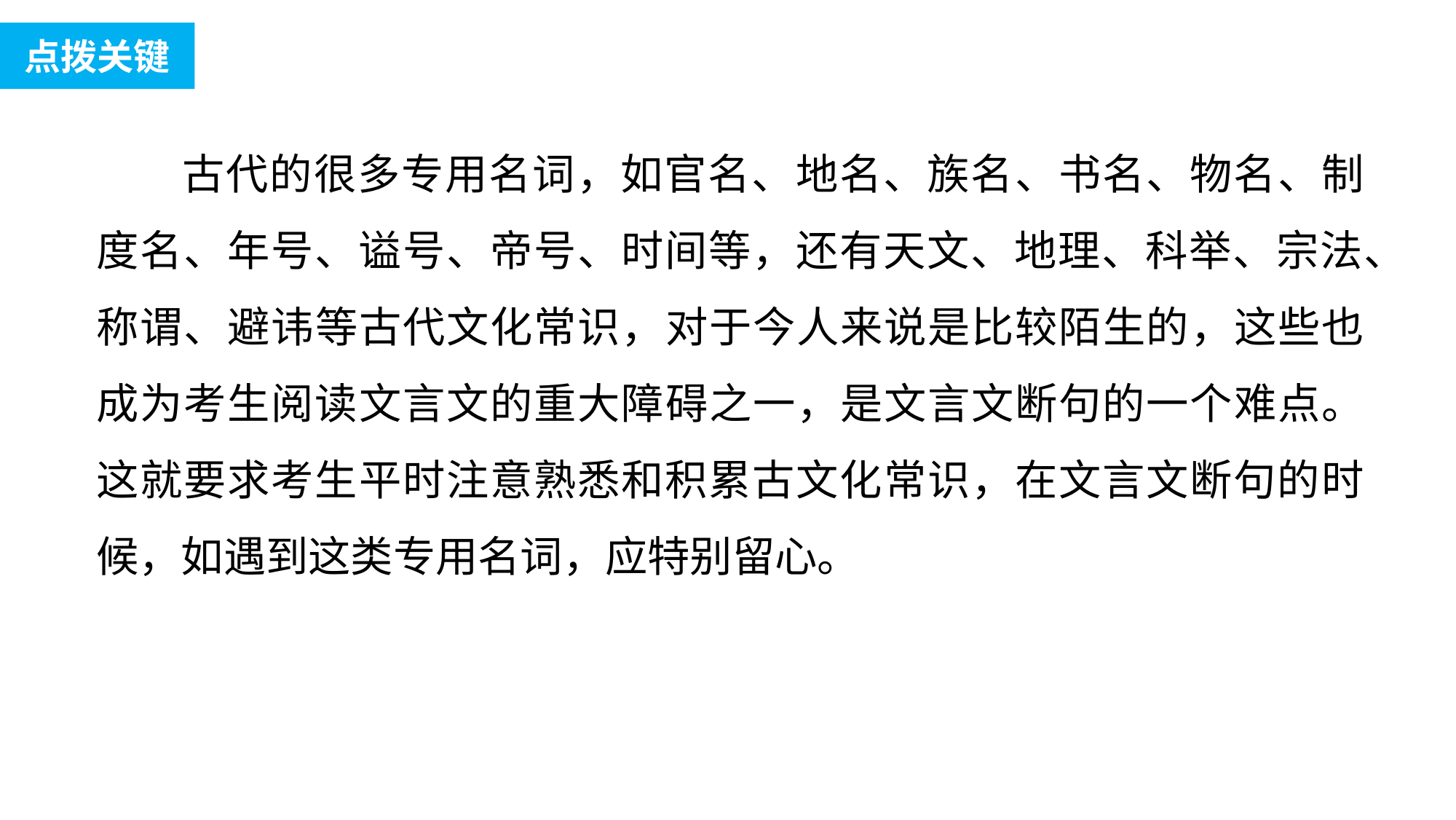

点拨关键
古代的很多专用名词，如官名、地名、族名、书名、物名、制度名、年号、谥号、帝号、时间等，还有天文、地理、科举、宗法、称谓、避讳等古代文化常识，对于今人来说是比较陌生的，这些也成为考生阅读文言文的重大障碍之一，是文言文断句的一个难点。这就要求考生平时注意熟悉和积累古文化常识，在文言文断句的时候，如遇到这类专用名词，应特别留心。